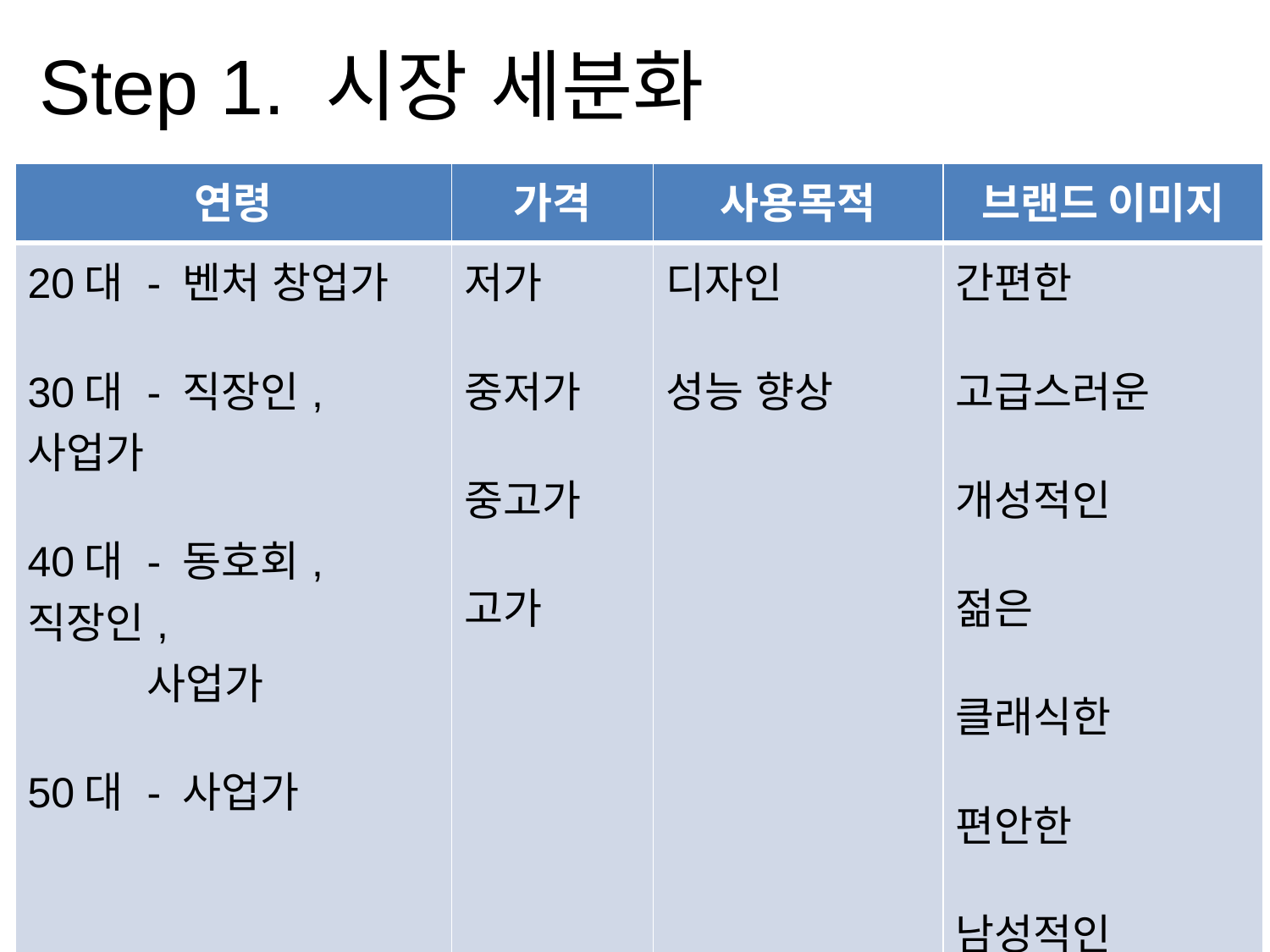

# Step 1. 시장 세분화
| 연령 | 가격 | 사용목적 | 브랜드 이미지 |
| --- | --- | --- | --- |
| 20대 - 벤처 창업가 30대 - 직장인,사업가 40대 - 동호회,직장인, 사업가 50대 - 사업가 | 저가 중저가 중고가 고가 | 디자인 성능 향상 | 간편한 고급스러운 개성적인 젊은 클래식한 편안한 남성적인 |